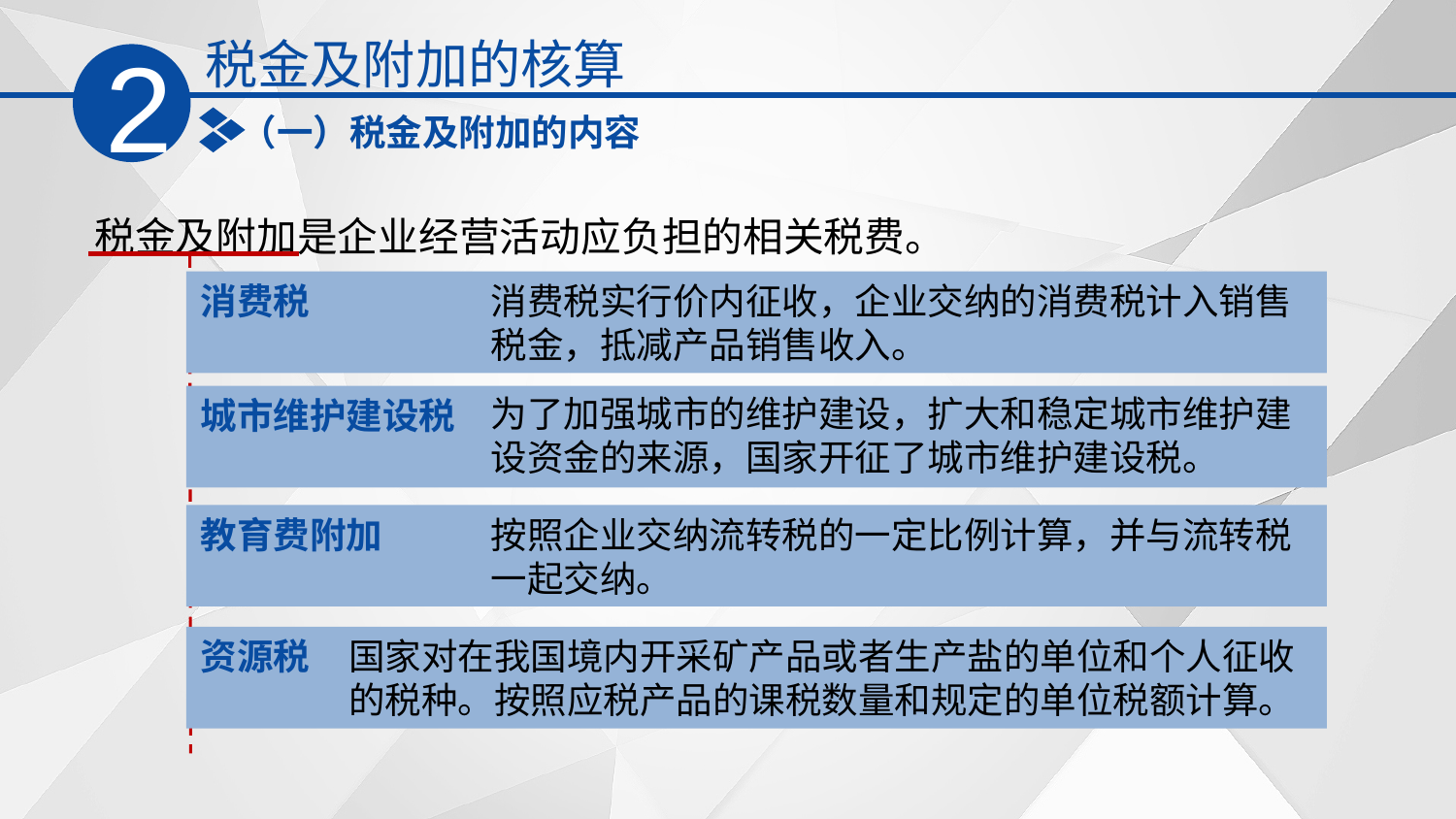

税金及附加的核算
2

（一）税金及附加的内容

　税金及附加是企业经营活动应负担的相关税费。
消费税

消费税实行价内征收，企业交纳的消费税计入销售税金，抵减产品销售收入。
为了加强城市的维护建设，扩大和稳定城市维护建设资金的来源，国家开征了城市维护建设税。
城市维护建设税

按照企业交纳流转税的一定比例计算，并与流转税一起交纳。
教育费附加

资源税

国家对在我国境内开采矿产品或者生产盐的单位和个人征收的税种。按照应税产品的课税数量和规定的单位税额计算。